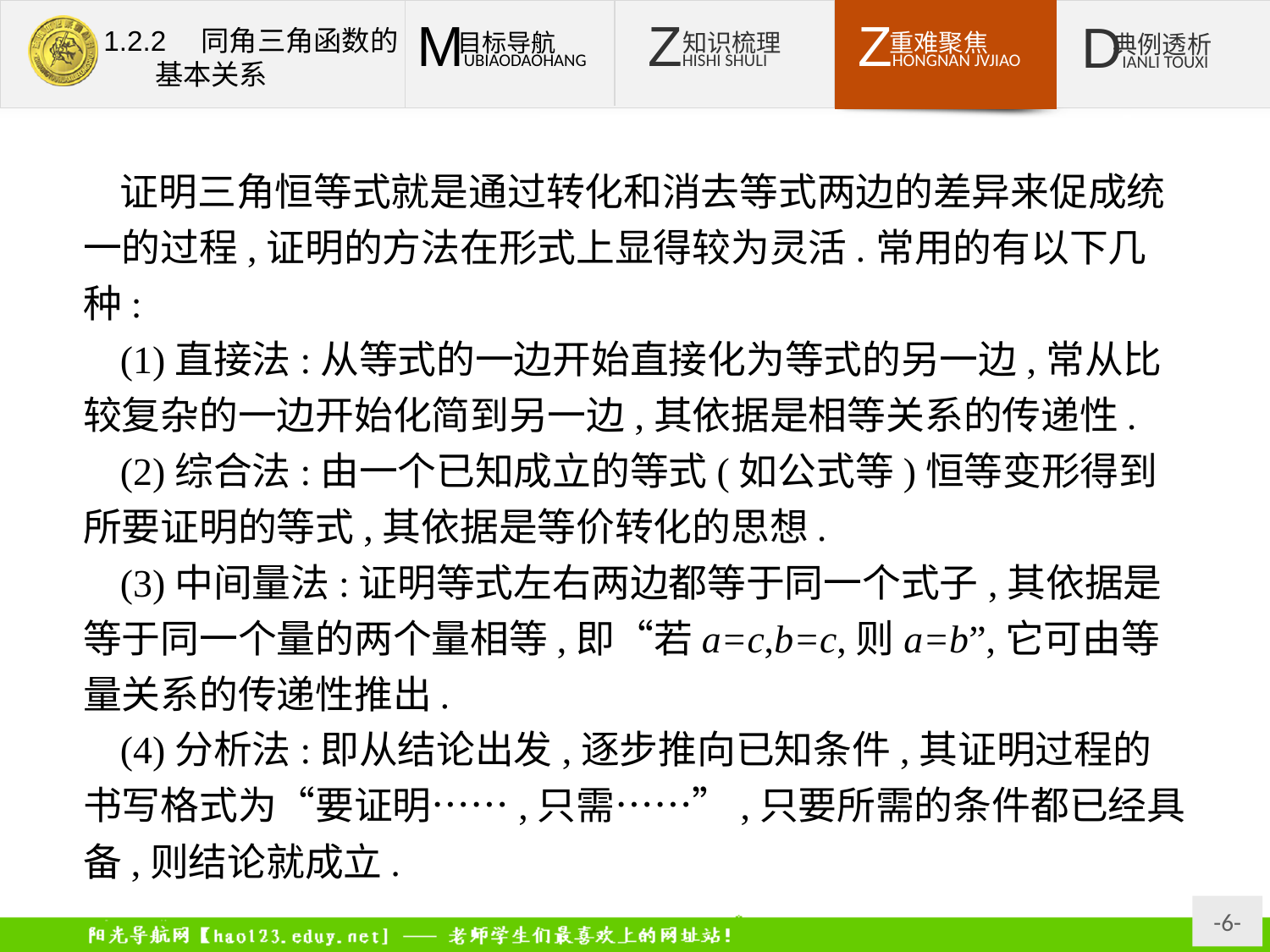

证明三角恒等式就是通过转化和消去等式两边的差异来促成统一的过程,证明的方法在形式上显得较为灵活.常用的有以下几种:
(1)直接法:从等式的一边开始直接化为等式的另一边,常从比较复杂的一边开始化简到另一边,其依据是相等关系的传递性.
(2)综合法:由一个已知成立的等式(如公式等)恒等变形得到所要证明的等式,其依据是等价转化的思想.
(3)中间量法:证明等式左右两边都等于同一个式子,其依据是等于同一个量的两个量相等,即“若a=c,b=c,则a=b”,它可由等量关系的传递性推出.
(4)分析法:即从结论出发,逐步推向已知条件,其证明过程的书写格式为“要证明……,只需……”,只要所需的条件都已经具备,则结论就成立.